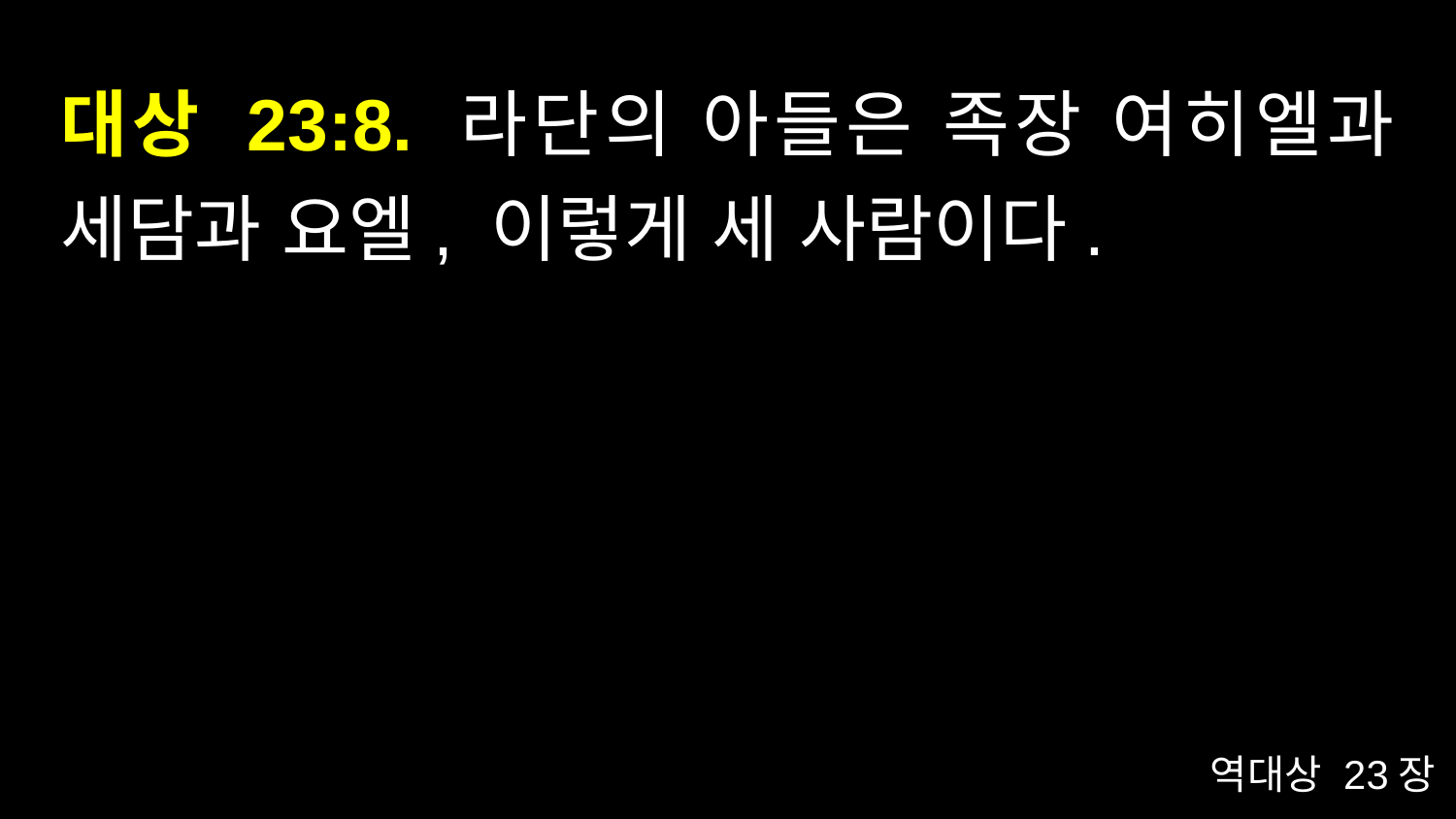

# 대상 23:8. 라단의 아들은 족장 여히엘과 세담과 요엘, 이렇게 세 사람이다.
역대상 23장